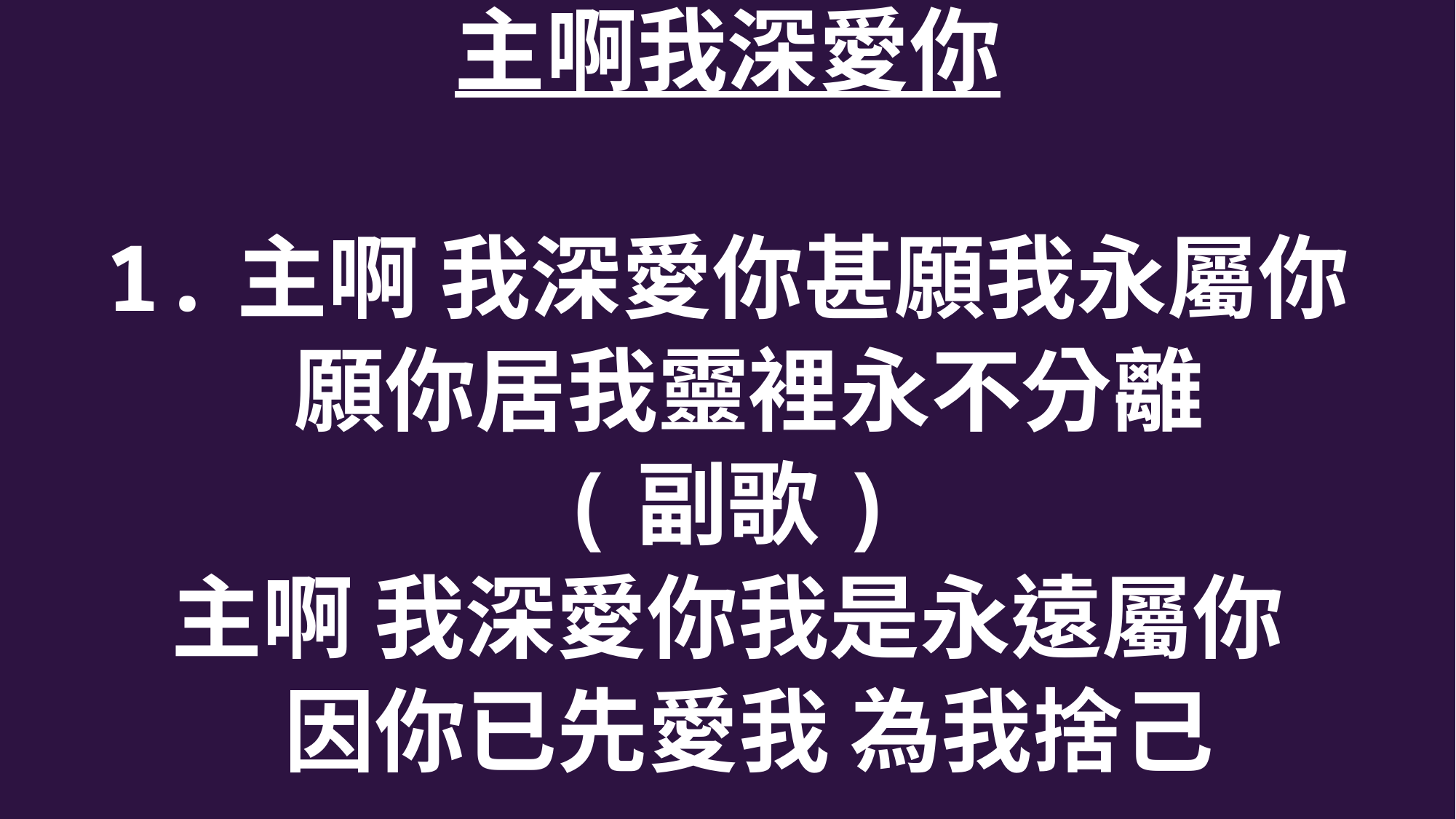

主啊我深愛你

1.主啊 我深愛你甚願我永屬你
 願你居我靈裡永不分離
(副歌)
主啊 我深愛你我是永遠屬你
 因你已先愛我 為我捨己